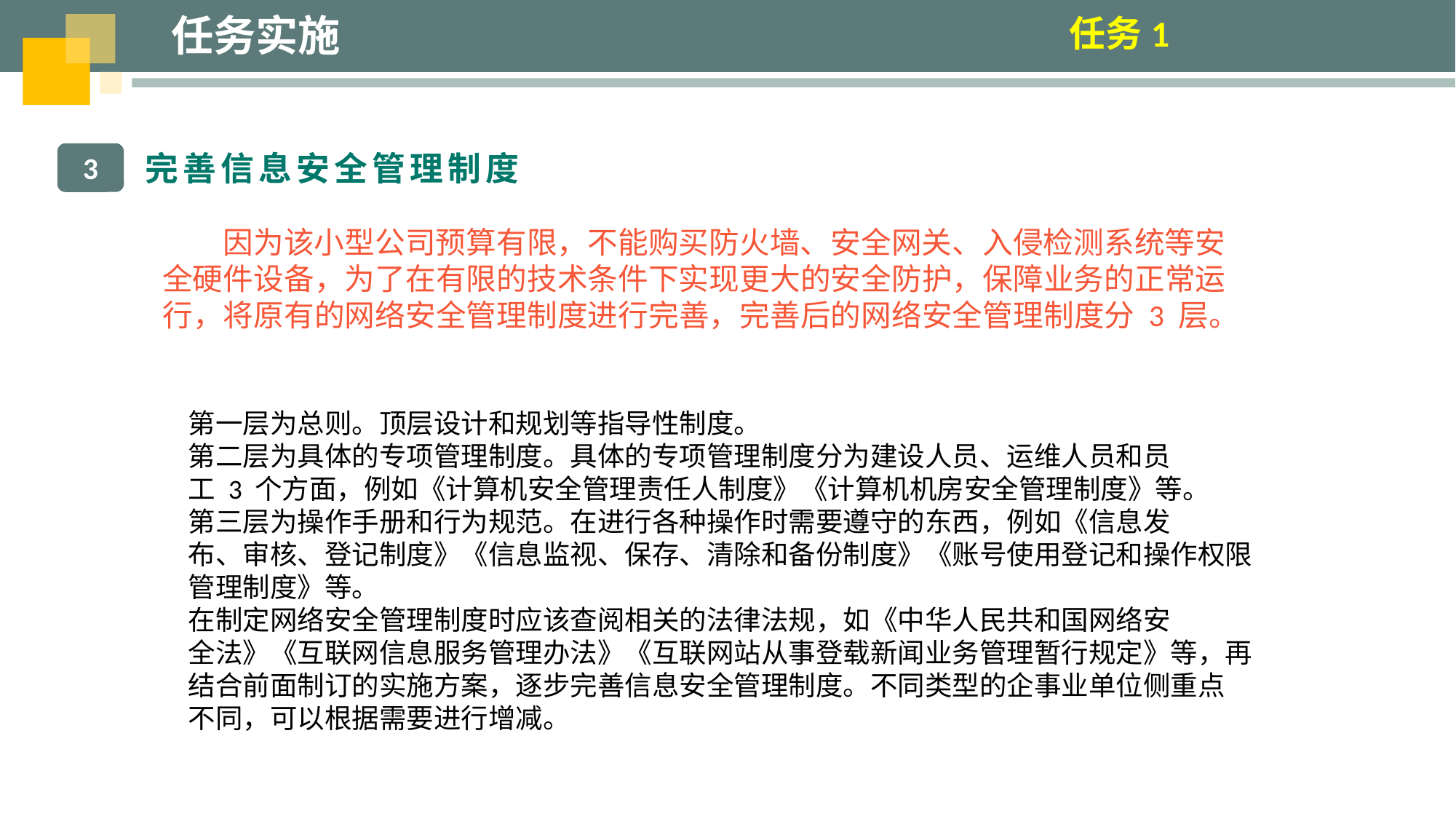

任务实施
任务1

完善信息安全管理制度
3
因为该小型公司预算有限，不能购买防火墙、安全网关、入侵检测系统等安全硬件设备，为了在有限的技术条件下实现更大的安全防护，保障业务的正常运行，将原有的网络安全管理制度进行完善，完善后的网络安全管理制度分 3 层。
第一层为总则。顶层设计和规划等指导性制度。
第二层为具体的专项管理制度。具体的专项管理制度分为建设人员、运维人员和员
工 3 个方面，例如《计算机安全管理责任人制度》《计算机机房安全管理制度》等。
第三层为操作手册和行为规范。在进行各种操作时需要遵守的东西，例如《信息发
布、审核、登记制度》《信息监视、保存、清除和备份制度》《账号使用登记和操作权限
管理制度》等。
在制定网络安全管理制度时应该查阅相关的法律法规，如《中华人民共和国网络安
全法》《互联网信息服务管理办法》《互联网站从事登载新闻业务管理暂行规定》等，再
结合前面制订的实施方案，逐步完善信息安全管理制度。不同类型的企事业单位侧重点
不同，可以根据需要进行增减。